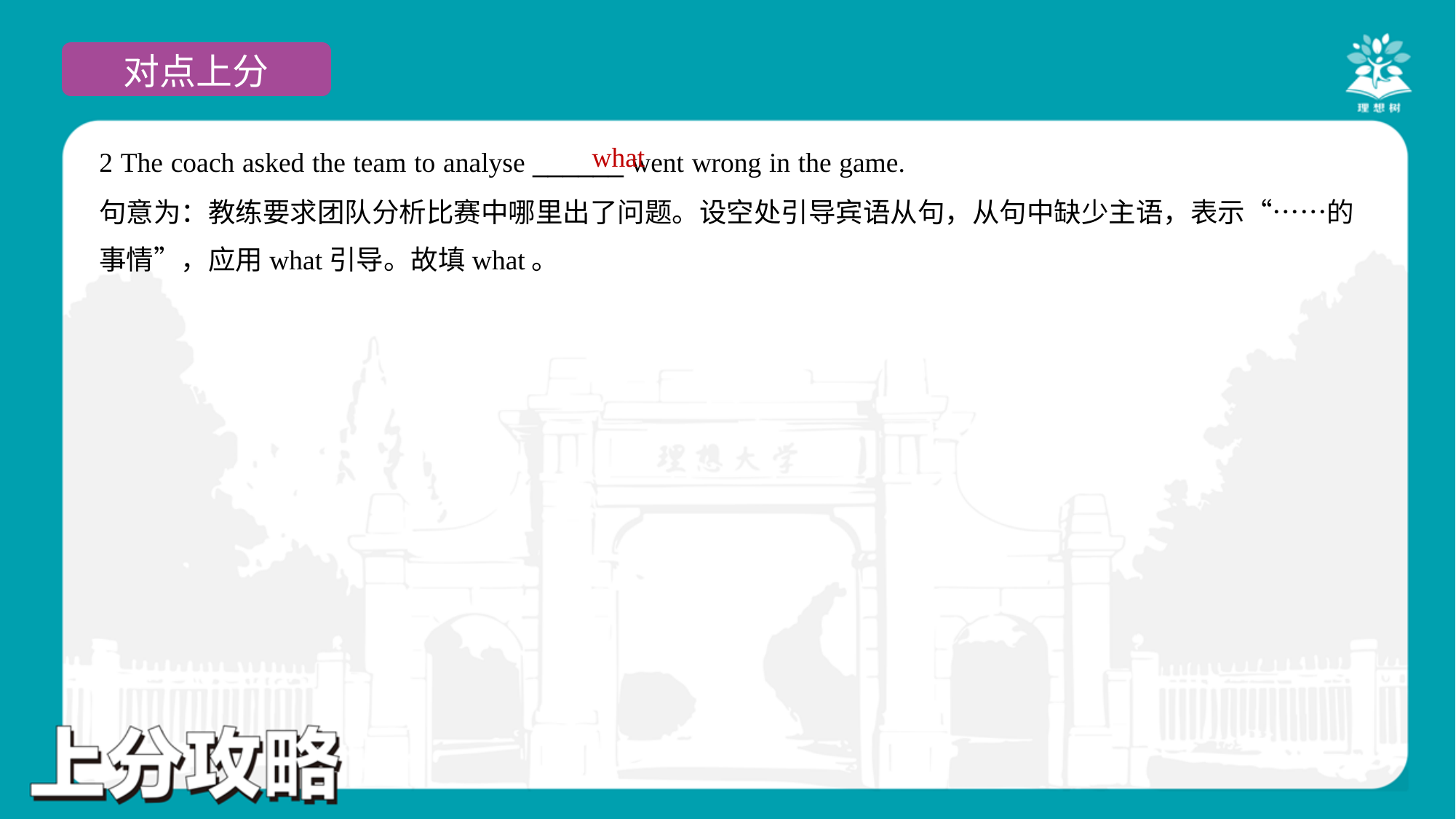

what
2 The coach asked the team to analyse ______ went wrong in the game.
句意为：教练要求团队分析比赛中哪里出了问题。设空处引导宾语从句，从句中缺少主语，表示“……的
事情”，应用what引导。故填what。